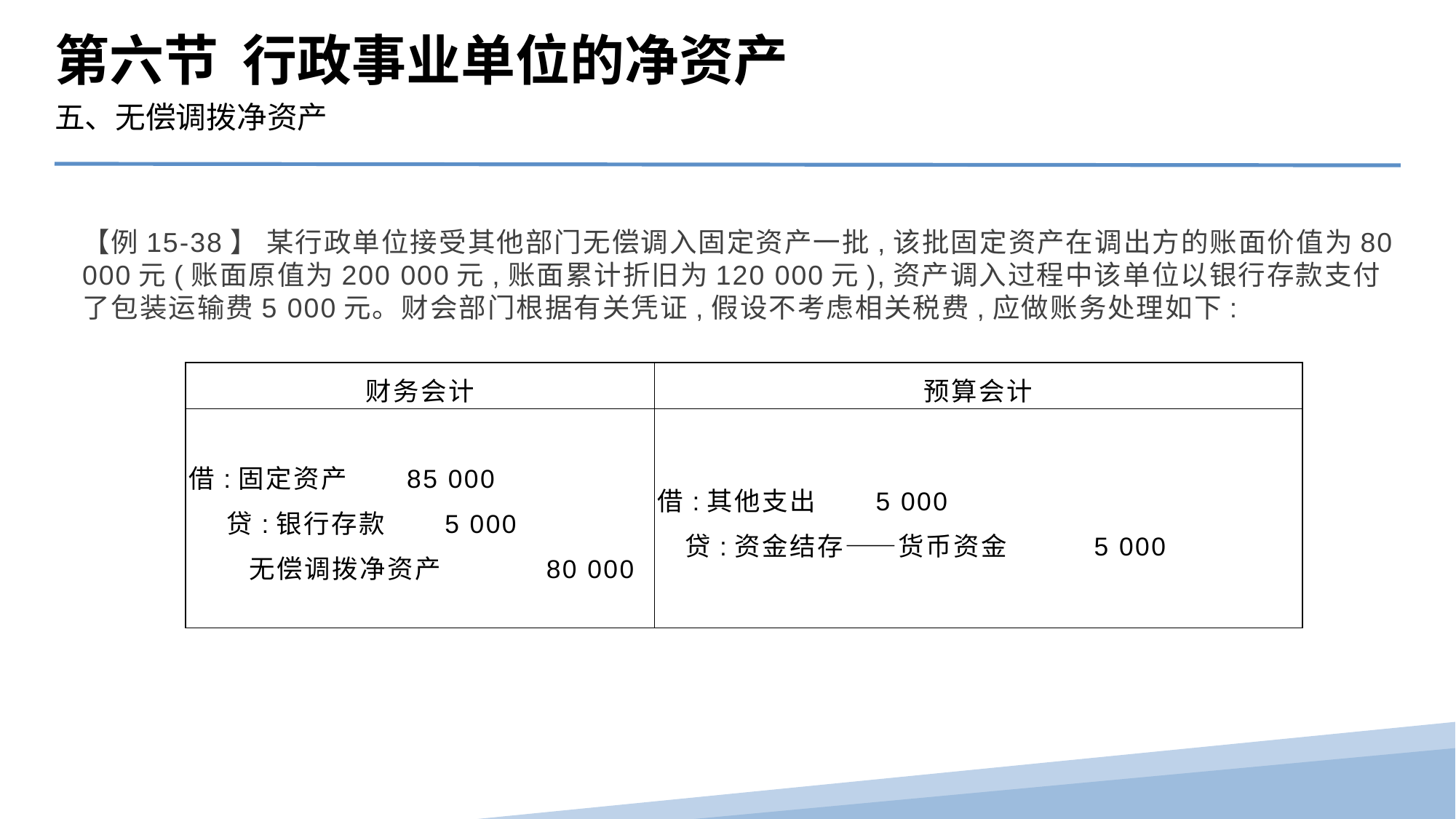

第六节  行政事业单位的净资产
五、无偿调拨净资产
【例15-38】 某行政单位接受其他部门无偿调入固定资产一批,该批固定资产在调出方的账面价值为80 000元(账面原值为200 000元,账面累计折旧为120 000元),资产调入过程中该单位以银行存款支付了包装运输费5 000元。财会部门根据有关凭证,假设不考虑相关税费,应做账务处理如下:

| 财务会计 | 预算会计 |
| --- | --- |
| 借:固定资产 85 000 贷:银行存款 5 000 无偿调拨净资产 80 000 | 借:其他支出 5 000 贷:资金结存——货币资金 5 000 |